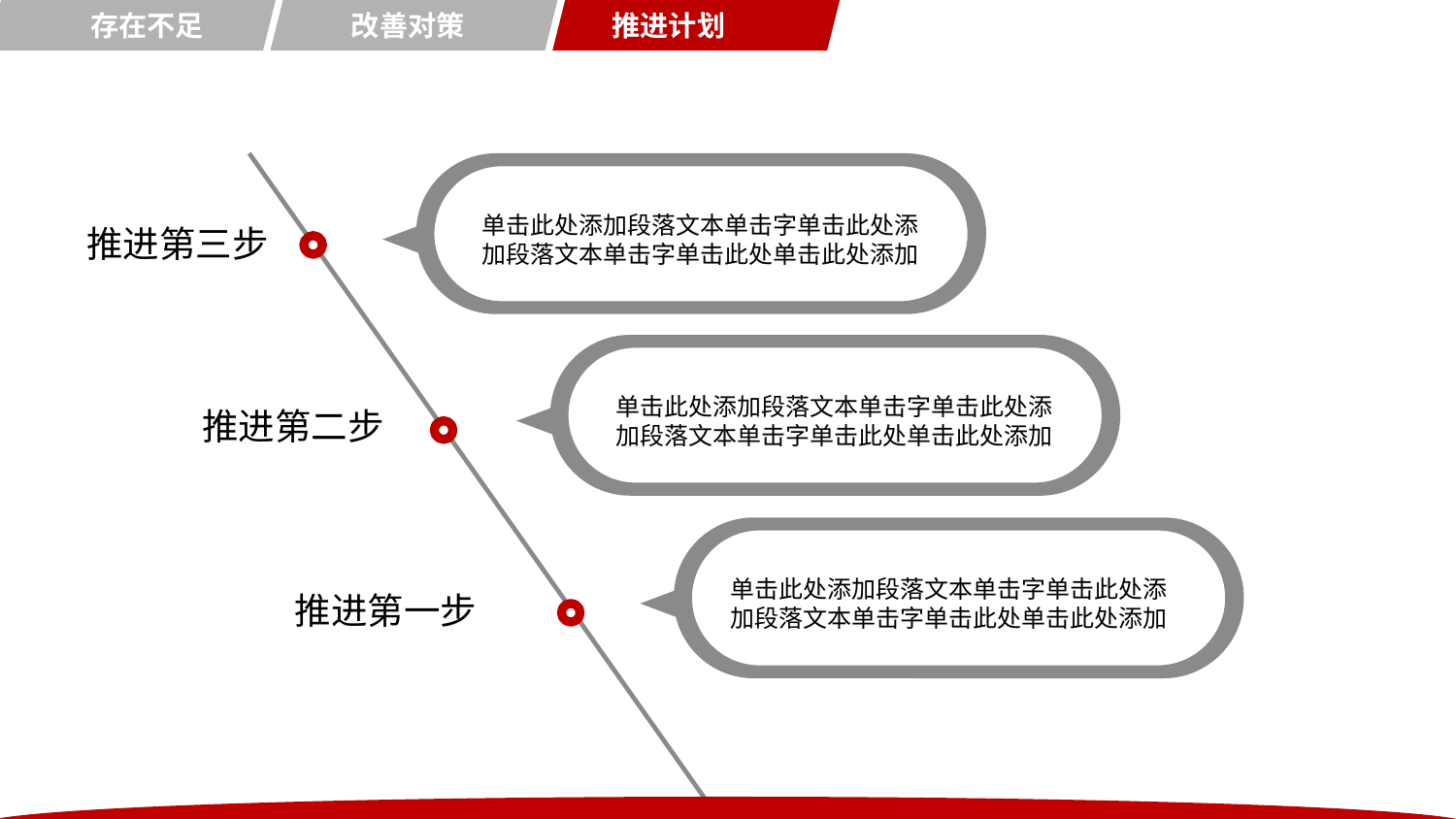

存在不足

改善对策

推进计划

2013

2014

2015

单击此处添加段落文本单击字单击此处添加段落文本单击字单击此处单击此处添加
推进第三步
推进第二步
推进第一步

单击此处添加段落文本单击字单击此处添加段落文本单击字单击此处单击此处添加

单击此处添加段落文本单击字单击此处添加段落文本单击字单击此处单击此处添加